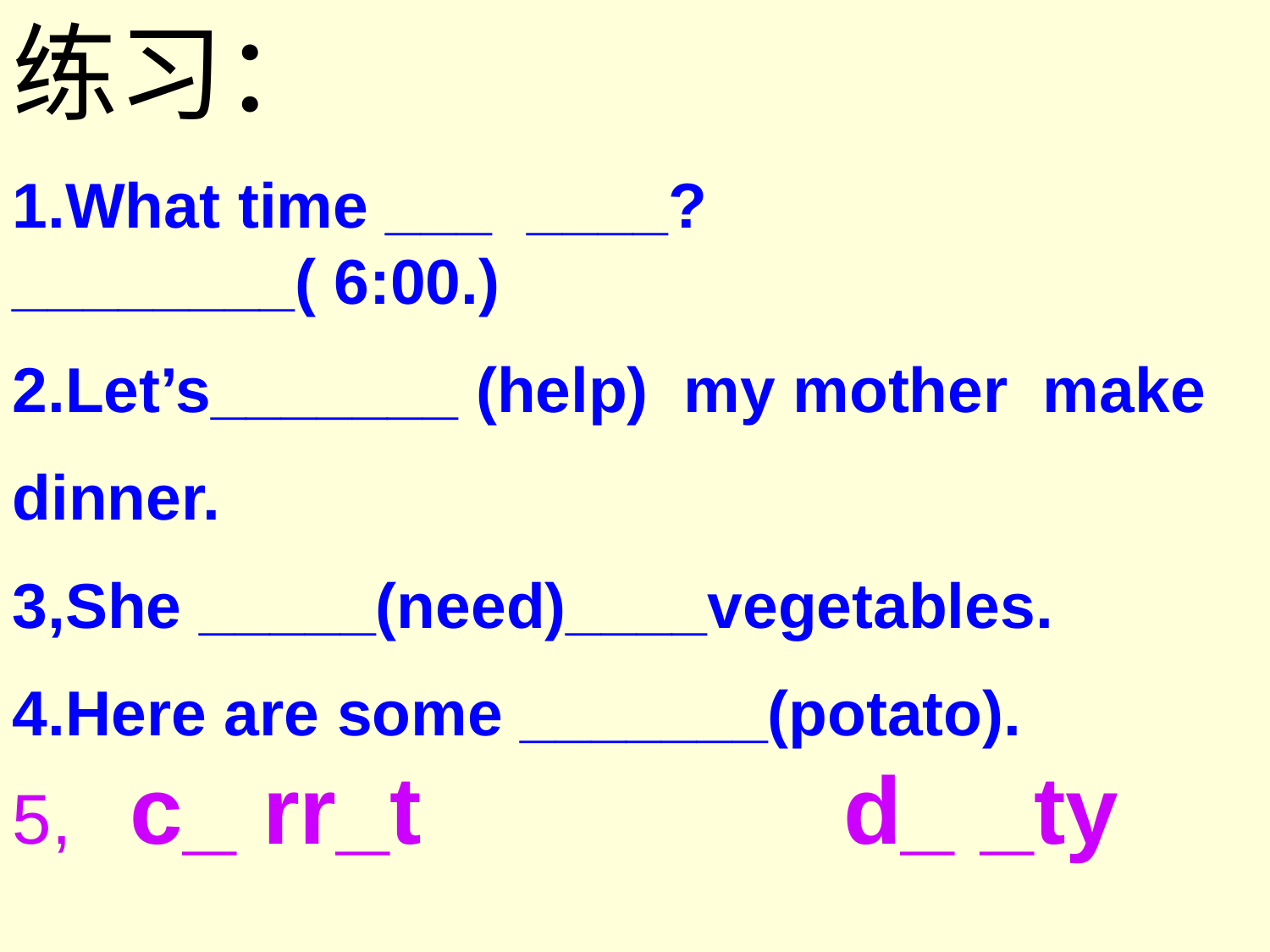

练习：
1.What time ___  ____?            ________( 6:00.)
2.Let’s_______ (help)  my mother  make
dinner.
3,She _____(need)____vegetables.
4.Here are some _______(potato).
5,   c_ rr_t                d_ _ty